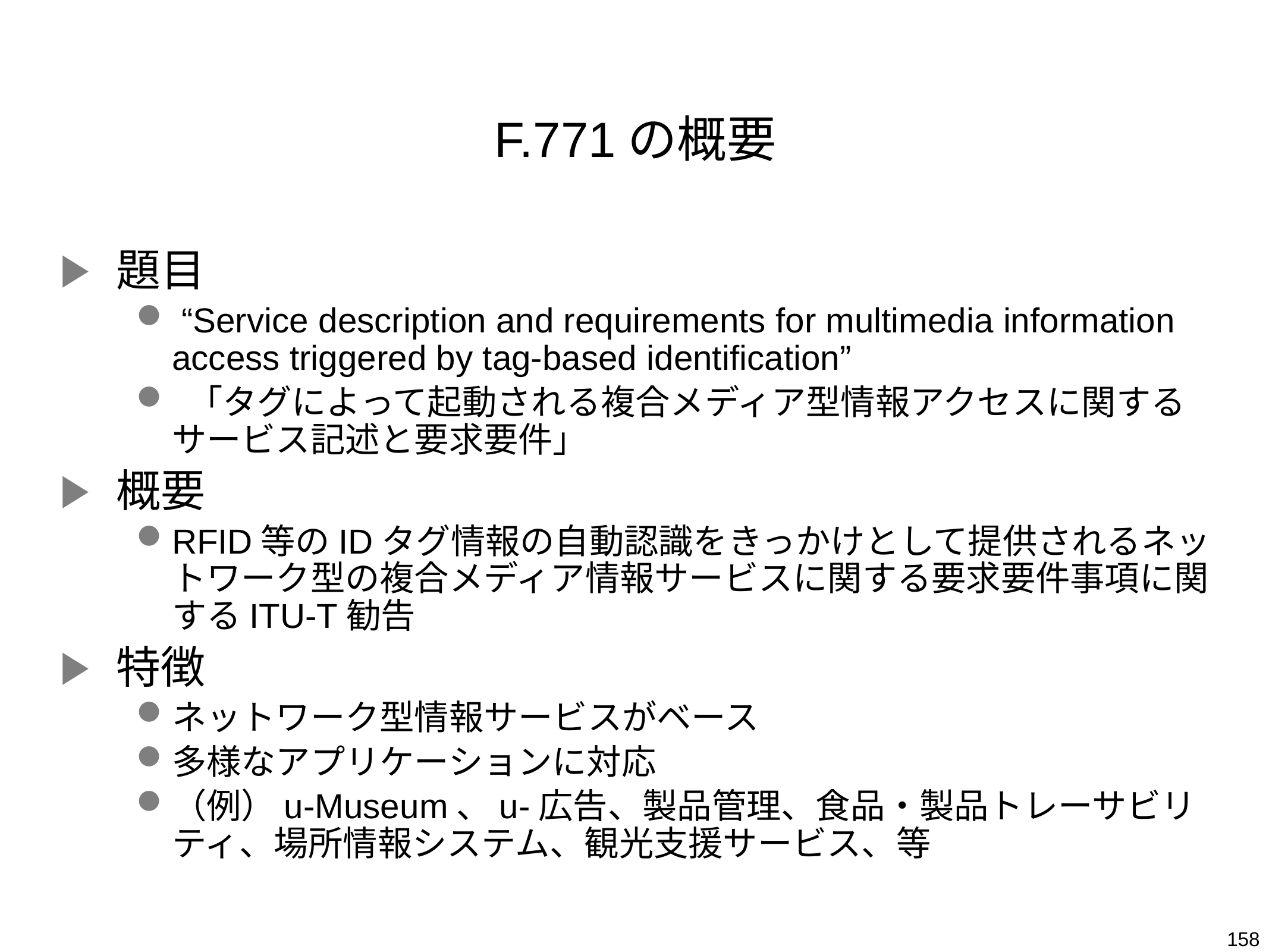

# F.771の概要
題目
 “Service description and requirements for multimedia information access triggered by tag-based identification”
 「タグによって起動される複合メディア型情報アクセスに関するサービス記述と要求要件」
概要
RFID等のIDタグ情報の自動認識をきっかけとして提供されるネットワーク型の複合メディア情報サービスに関する要求要件事項に関するITU-T勧告
特徴
ネットワーク型情報サービスがベース
多様なアプリケーションに対応
（例）u-Museum、u-広告、製品管理、食品・製品トレーサビリティ、場所情報システム、観光支援サービス、等
158